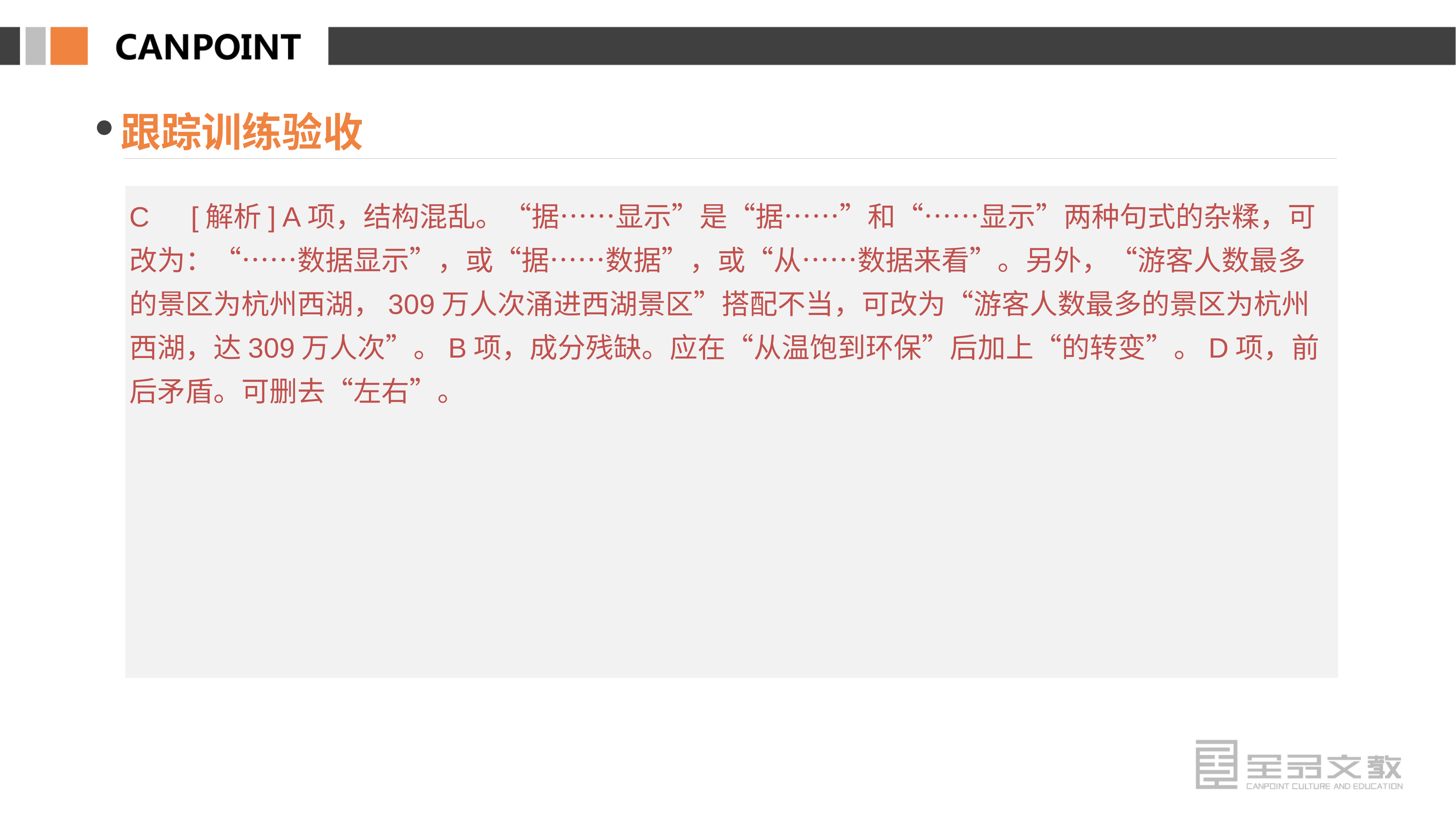

跟踪训练验收

C　[解析] A项，结构混乱。“据……显示”是“据……”和“……显示”两种句式的杂糅，可改为：“……数据显示”，或“据……数据”，或“从……数据来看”。另外，“游客人数最多的景区为杭州西湖，309万人次涌进西湖景区”搭配不当，可改为“游客人数最多的景区为杭州西湖，达309万人次”。B项，成分残缺。应在“从温饱到环保”后加上“的转变”。D项，前后矛盾。可删去“左右”。